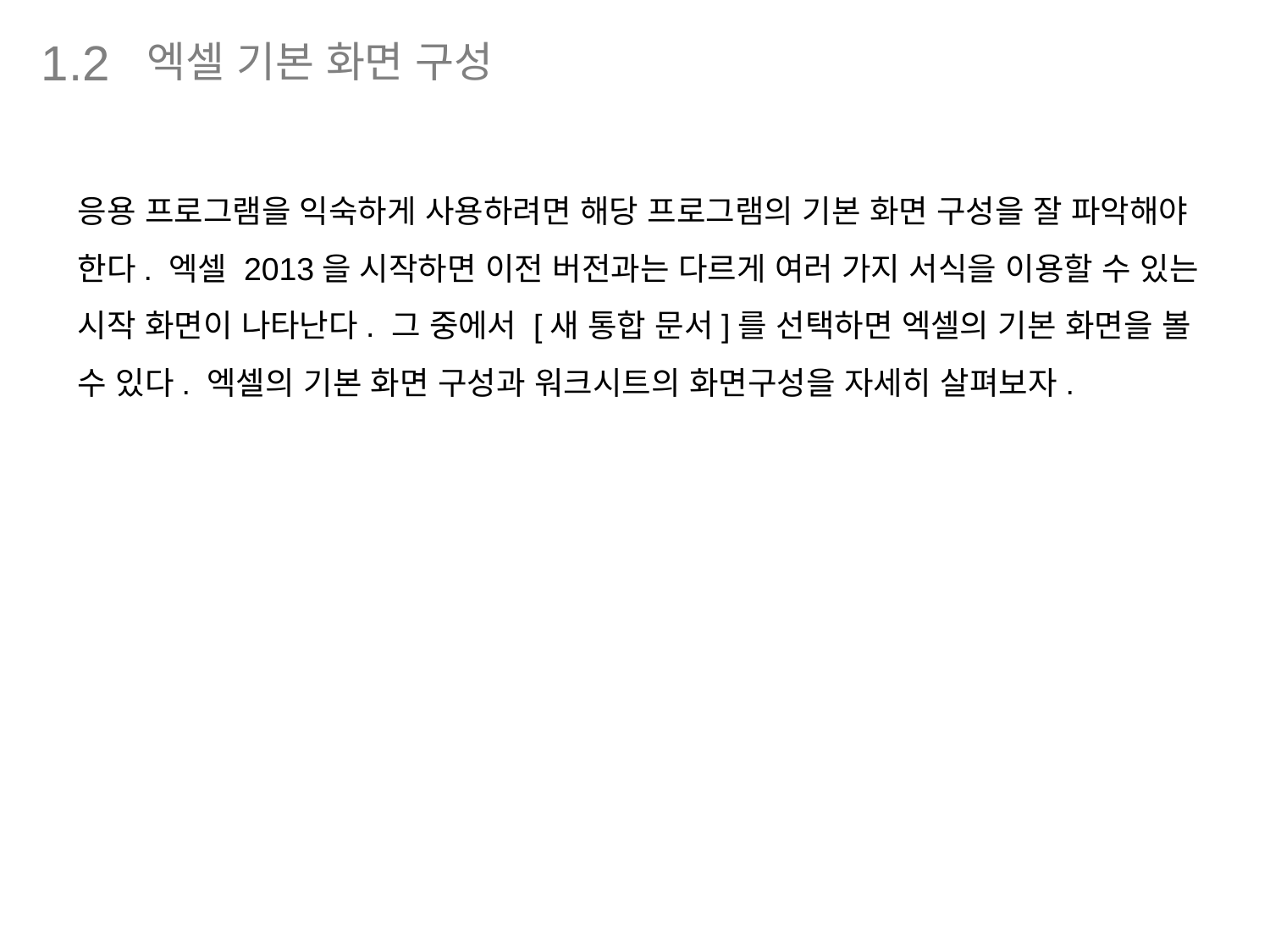

엑셀 기본 화면 구성
1.2
응용 프로그램을 익숙하게 사용하려면 해당 프로그램의 기본 화면 구성을 잘 파악해야  한다. 엑셀 2013을 시작하면 이전 버전과는 다르게 여러 가지 서식을 이용할 수 있는 시작 화면이 나타난다. 그 중에서 [새 통합 문서]를 선택하면 엑셀의 기본 화면을 볼 수 있다. 엑셀의 기본 화면 구성과 워크시트의 화면구성을 자세히 살펴보자.